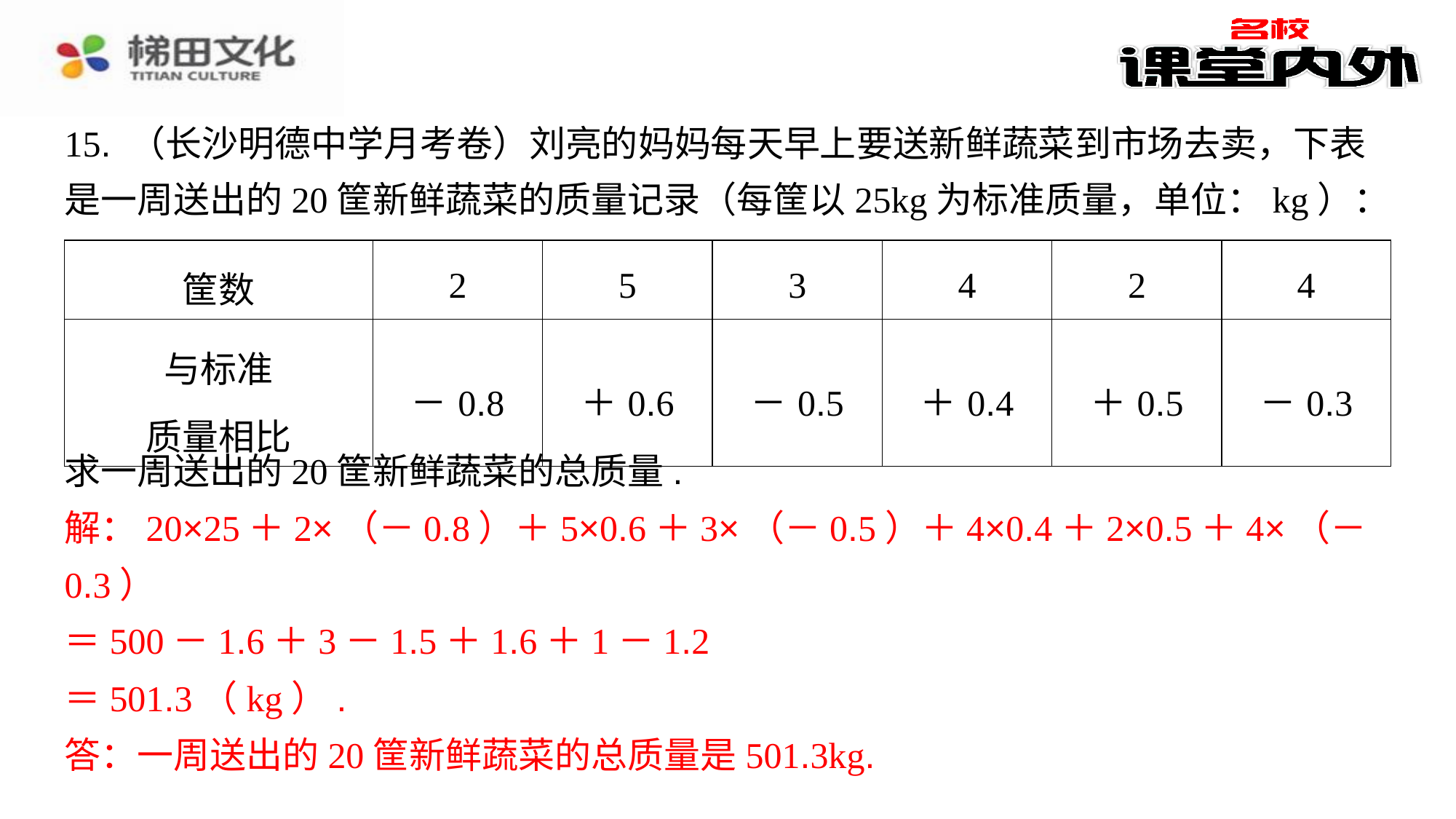

15. （长沙明德中学月考卷）刘亮的妈妈每天早上要送新鲜蔬菜到市场去卖，下表
是一周送出的20筐新鲜蔬菜的质量记录（每筐以25kg为标准质量，单位：kg）：
| 筐数 | 2 | 5 | 3 | 4 | 2 | 4 |
| --- | --- | --- | --- | --- | --- | --- |
| 与标准 质量相比 | －0.8 | ＋0.6 | －0.5 | ＋0.4 | ＋0.5 | －0.3 |
求一周送出的20筐新鲜蔬菜的总质量.
解：20×25＋2×（－0.8）＋5×0.6＋3×（－0.5）＋4×0.4＋2×0.5＋4×（－
0.3）
＝500－1.6＋3－1.5＋1.6＋1－1.2
＝501.3（kg）.
答：一周送出的20筐新鲜蔬菜的总质量是501.3kg.
解：20×25＋2×（－0.8）＋5×0.6＋3×（－0.5）＋4×0.4＋2×0.5＋4×（－
0.3）
＝500－1.6＋3－1.5＋1.6＋1－1.2
＝501.3（kg）.
答：一周送出的20筐新鲜蔬菜的总质量是501.3kg.